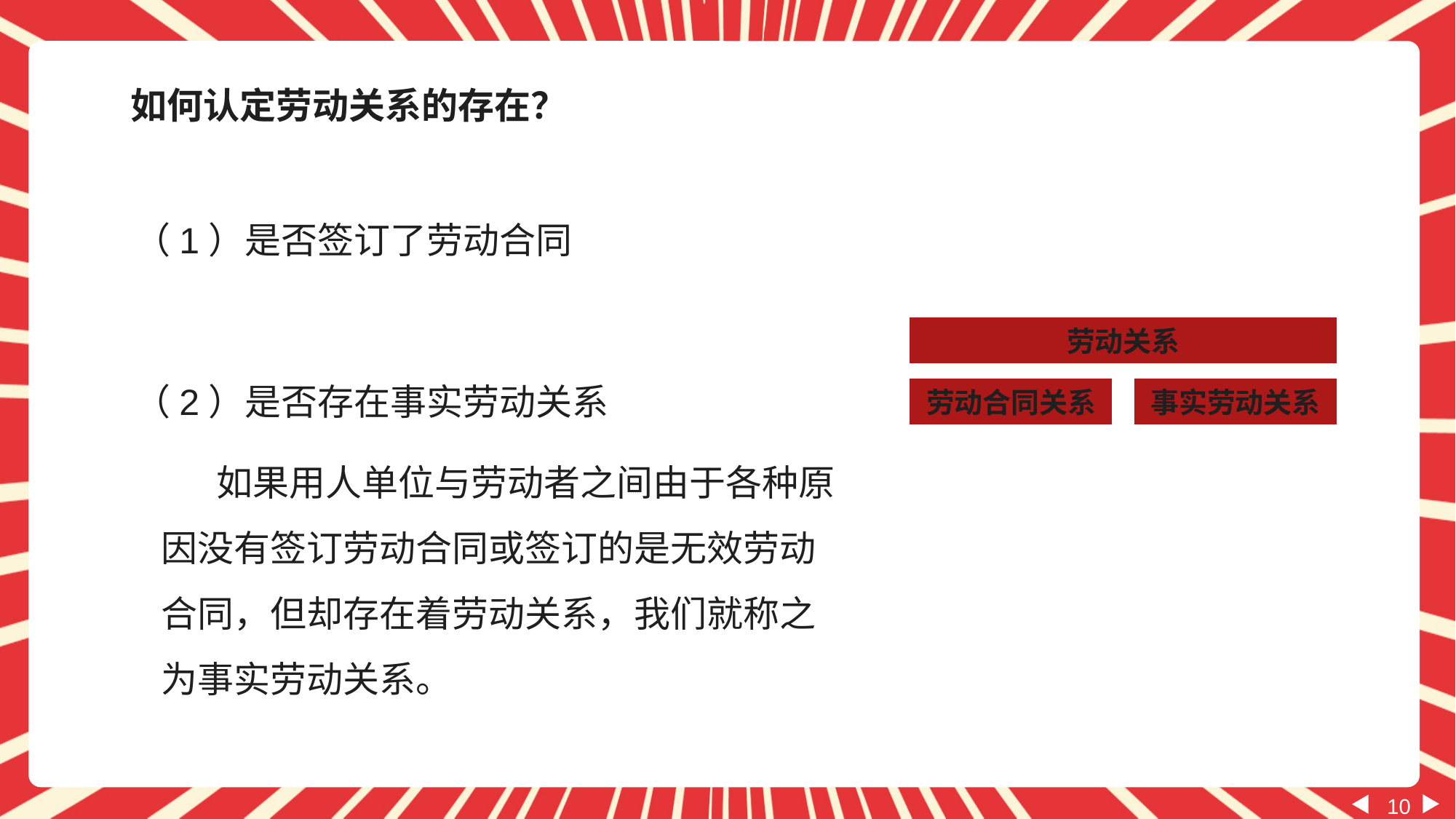

如何认定劳动关系的存在？
（1）是否签订了劳动合同

（2）是否存在事实劳动关系
         如果用人单位与劳动者之间由于各种原因没有签订劳动合同或签订的是无效劳动合同，但却存在着劳动关系，我们就称之为事实劳动关系。

劳动关系
劳动合同关系
事实劳动关系